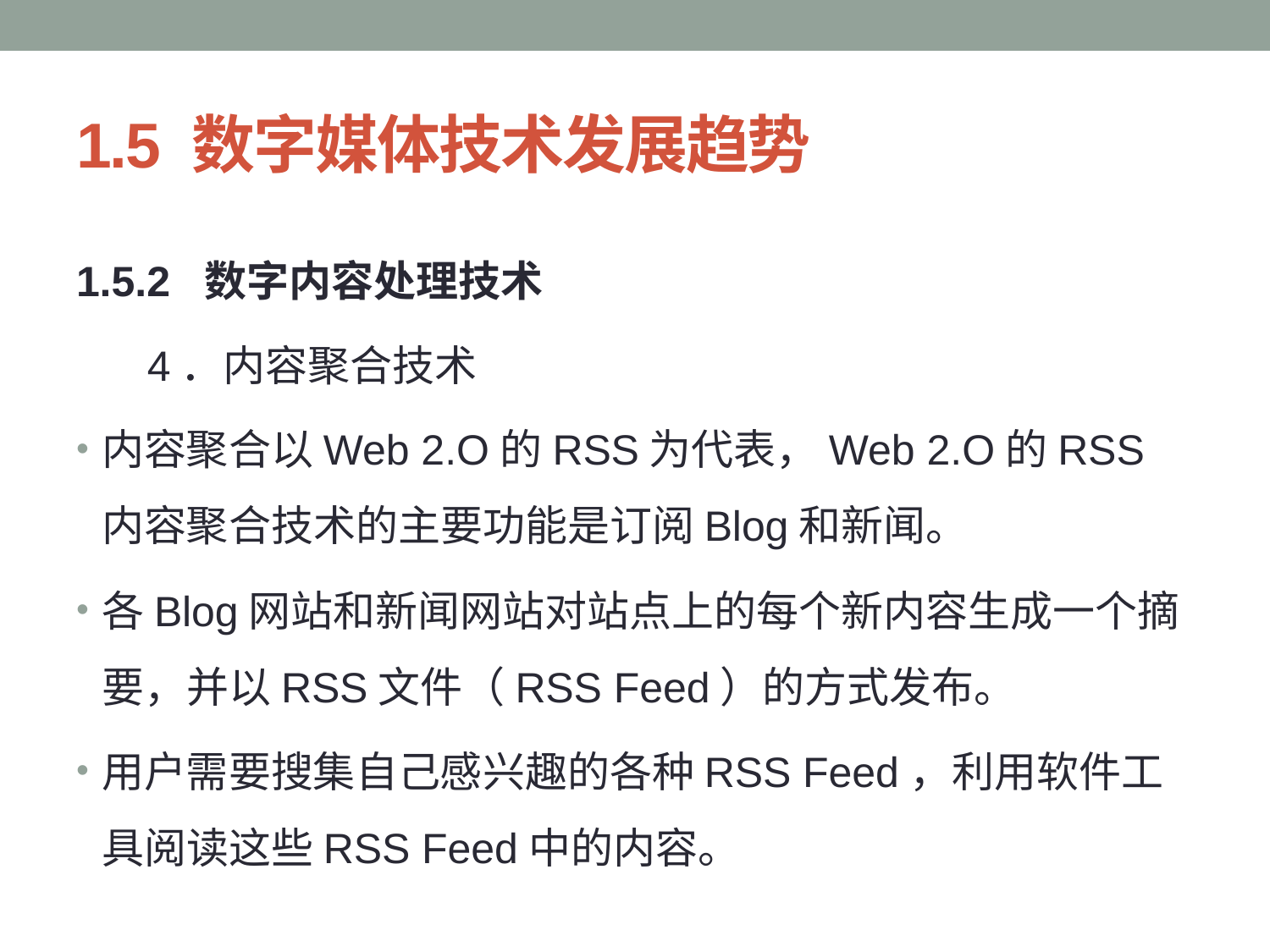

# 1.5 数字媒体技术发展趋势
1.5.2  数字内容处理技术
      4．内容聚合技术
内容聚合以Web 2.O的RSS为代表，Web 2.O的RSS内容聚合技术的主要功能是订阅Blog和新闻。
各Blog网站和新闻网站对站点上的每个新内容生成一个摘要，并以RSS文件（RSS Feed）的方式发布。
用户需要搜集自己感兴趣的各种RSS Feed，利用软件工具阅读这些RSS Feed中的内容。